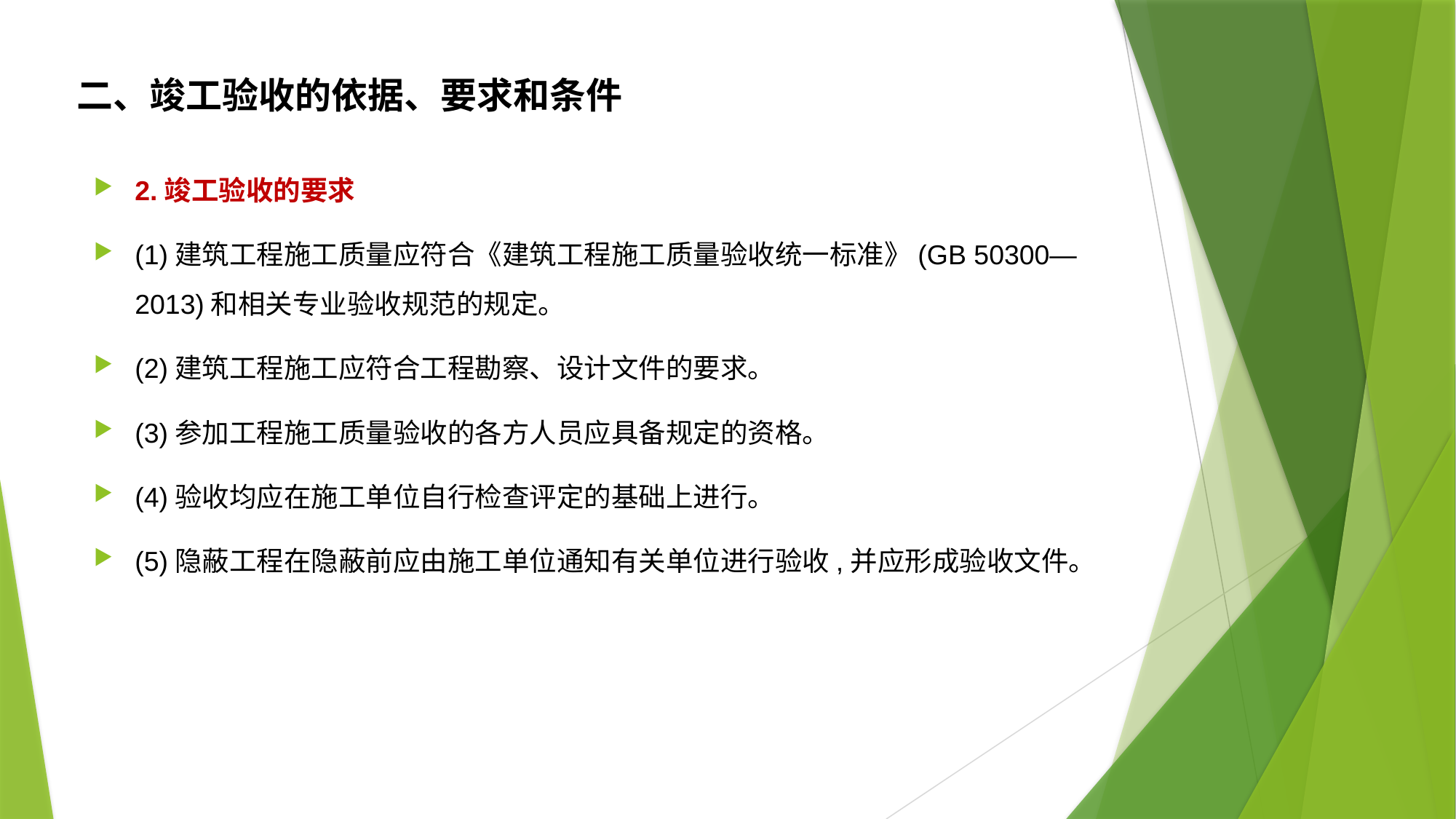

二、竣工验收的依据、要求和条件
2.竣工验收的要求
(1)建筑工程施工质量应符合《建筑工程施工质量验收统一标准》(GB 50300—2013)和相关专业验收规范的规定。
(2)建筑工程施工应符合工程勘察、设计文件的要求。
(3)参加工程施工质量验收的各方人员应具备规定的资格。
(4)验收均应在施工单位自行检查评定的基础上进行。
(5)隐蔽工程在隐蔽前应由施工单位通知有关单位进行验收,并应形成验收文件。